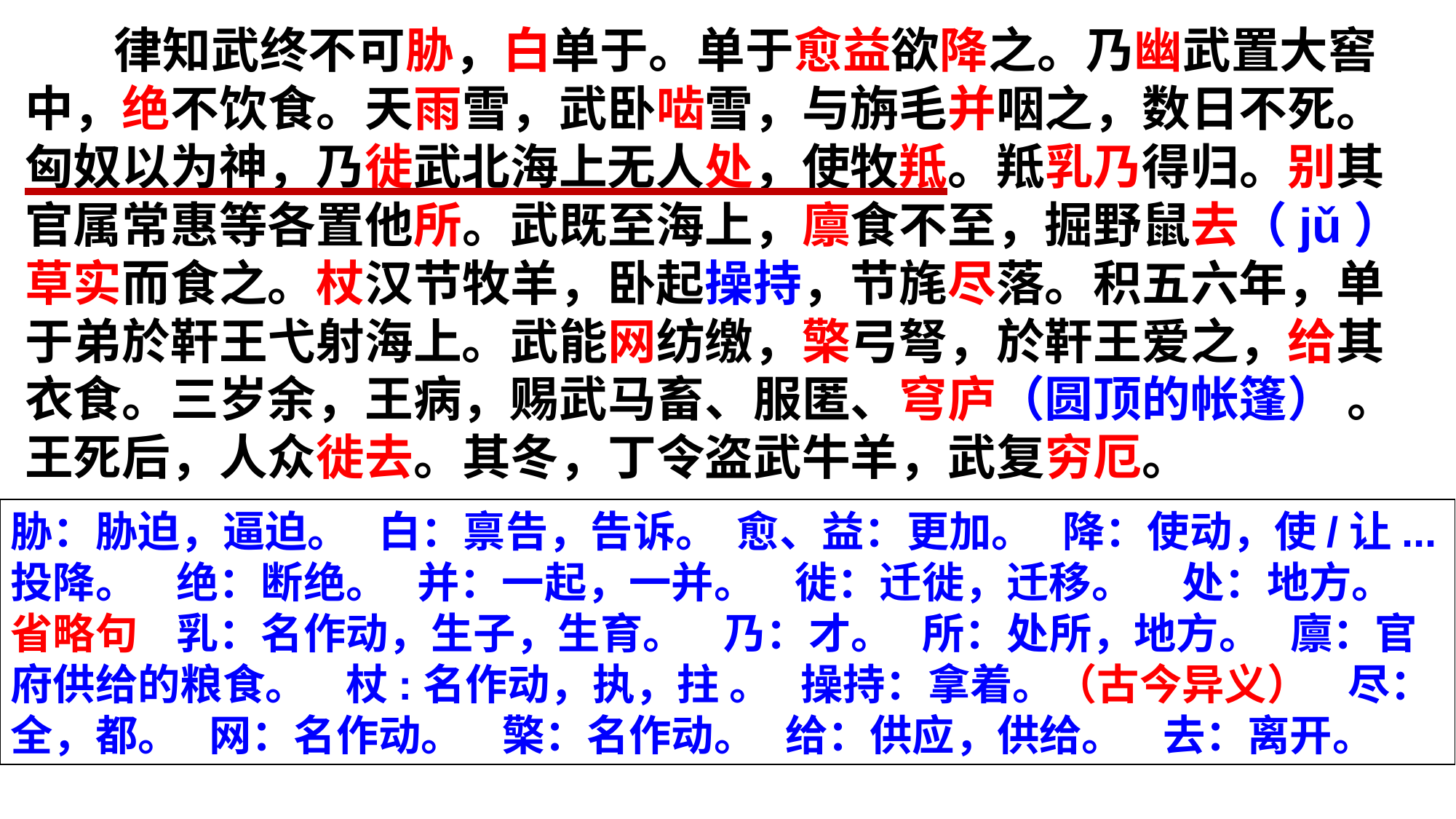

律知武终不可胁，白单于。单于愈益欲降之。乃幽武置大窖中，绝不饮食。天雨雪，武卧啮雪，与旃毛并咽之，数日不死。匈奴以为神，乃徙武北海上无人处，使牧羝。羝乳乃得归。别其官属常惠等各置他所。武既至海上，廪食不至，掘野鼠去（jǔ）草实而食之。杖汉节牧羊，卧起操持，节旄尽落。积五六年，单于弟於靬王弋射海上。武能网纺缴，檠弓弩，於靬王爱之，给其衣食。三岁余，王病，赐武马畜、服匿、穹庐（圆顶的帐篷） 。王死后，人众徙去。其冬，丁令盗武牛羊，武复穷厄。
胁：胁迫，逼迫。   白：禀告，告诉。  愈、益：更加。   降：使动，使/让...投降。    绝：断绝。   并：一起，一并。    徙：迁徙，迁移。     处：地方。   省略句    乳：名作动，生子，生育。    乃：才。   所：处所，地方。   廪：官府供给的粮食。    杖:名作动，执，拄 。   操持：拿着。（古今异义）    尽：全，都。   网：名作动。    檠：名作动。   给：供应，供给。    去：离开。